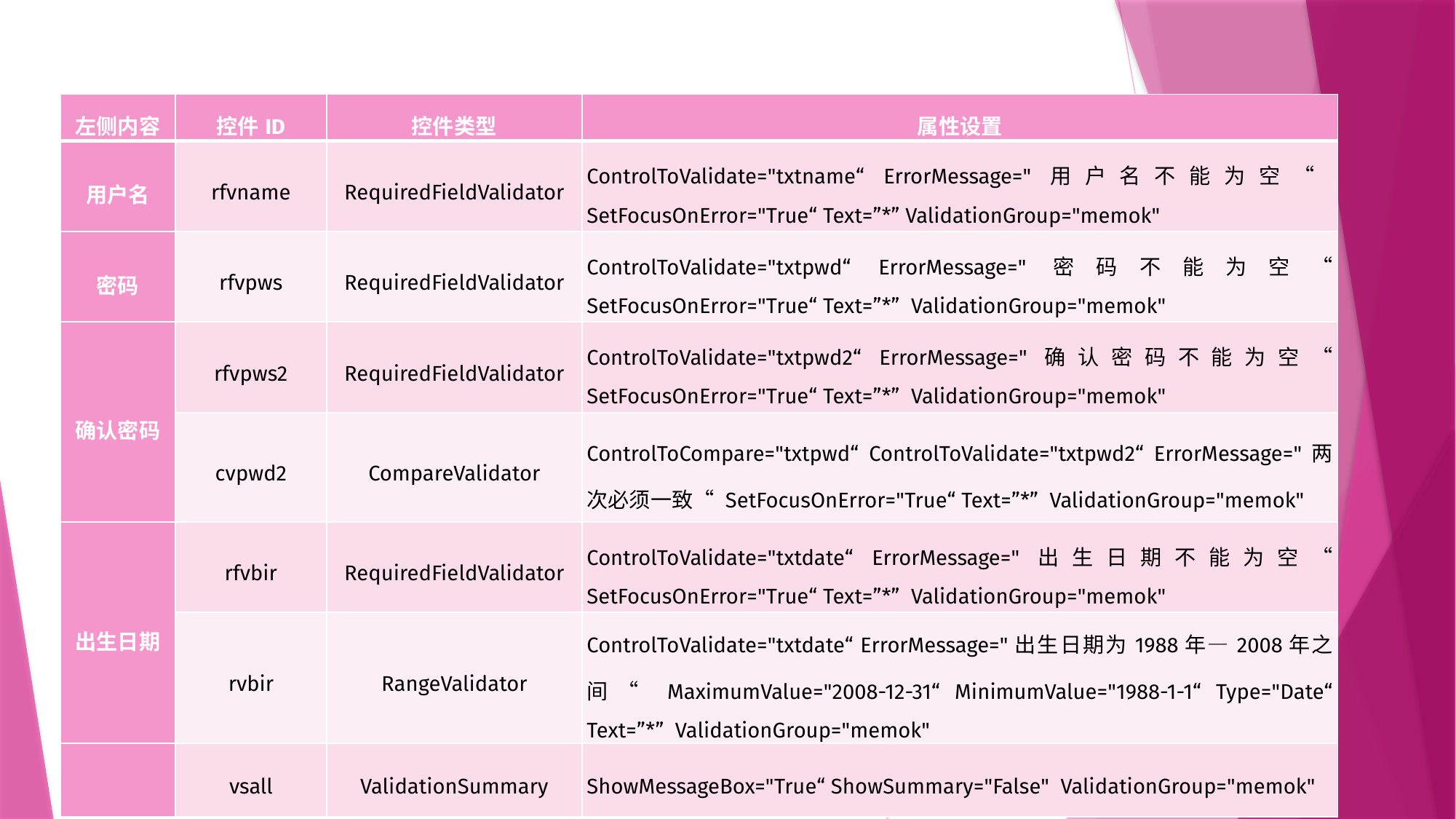

#
| 左侧内容 | 控件ID | 控件类型 | 属性设置 |
| --- | --- | --- | --- |
| 用户名 | rfvname | RequiredFieldValidator | ControlToValidate="txtname“ ErrorMessage="用户名不能为空“ SetFocusOnError="True“ Text=”\*” ValidationGroup="memok" |
| 密码 | rfvpws | RequiredFieldValidator | ControlToValidate="txtpwd“ ErrorMessage="密码不能为空“ SetFocusOnError="True“ Text=”\*” ValidationGroup="memok" |
| 确认密码 | rfvpws2 | RequiredFieldValidator | ControlToValidate="txtpwd2“ ErrorMessage="确认密码不能为空“ SetFocusOnError="True“ Text=”\*” ValidationGroup="memok" |
|  | cvpwd2 | CompareValidator | ControlToCompare="txtpwd“ ControlToValidate="txtpwd2“ ErrorMessage="两次必须一致“ SetFocusOnError="True“ Text=”\*” ValidationGroup="memok" |
| 出生日期 | rfvbir | RequiredFieldValidator | ControlToValidate="txtdate“ ErrorMessage="出生日期不能为空“ SetFocusOnError="True“ Text=”\*” ValidationGroup="memok" |
|  | rvbir | RangeValidator | ControlToValidate="txtdate“ ErrorMessage="出生日期为1988年—2008年之间“ MaximumValue="2008-12-31“ MinimumValue="1988-1-1“ Type="Date“ Text=”\*” ValidationGroup="memok" |
|  | vsall | ValidationSummary | ShowMessageBox="True“ ShowSummary="False" ValidationGroup="memok" |